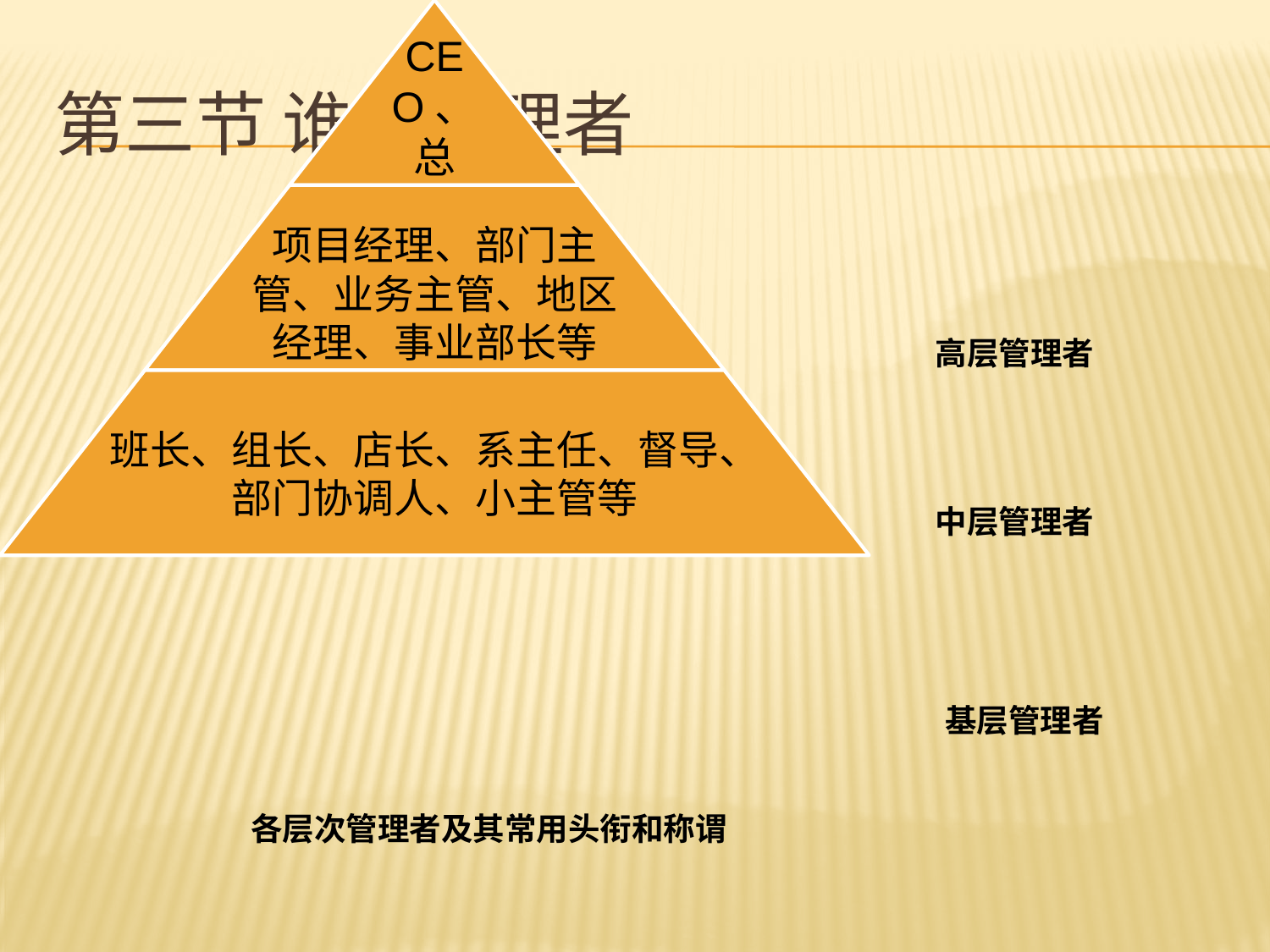

# 第三节 谁是管理者

      CEO、总裁、总经理等
项目经理、部门主管、业务主管、地区经理、事业部长等
班长、组长、店长、系主任、督导、部门协调人、小主管等
高层管理者
中层管理者
基层管理者
各层次管理者及其常用头衔和称谓